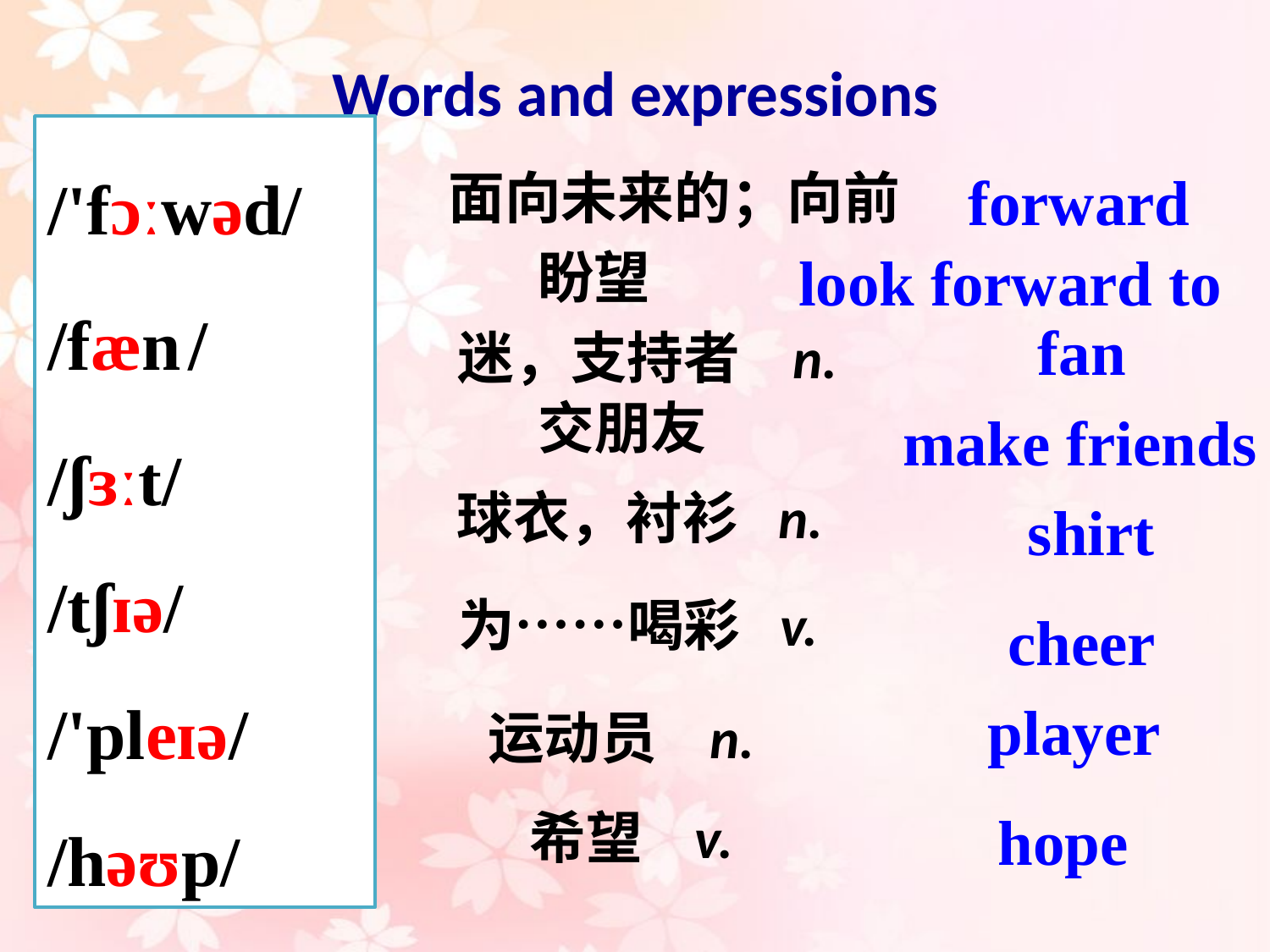

Words and expressions
/'fɔːwəd/
/fæn /
/ʃɜːt/
/tʃɪə/
/'pleɪə/
/həʊp/
面向未来的；向前
forward
盼望
look forward to
fan
迷，支持者   n.
交朋友
make friends
球衣，衬衫  n.
shirt
为……喝彩  v.
cheer
player
运动员   n.
希望   v.
hope